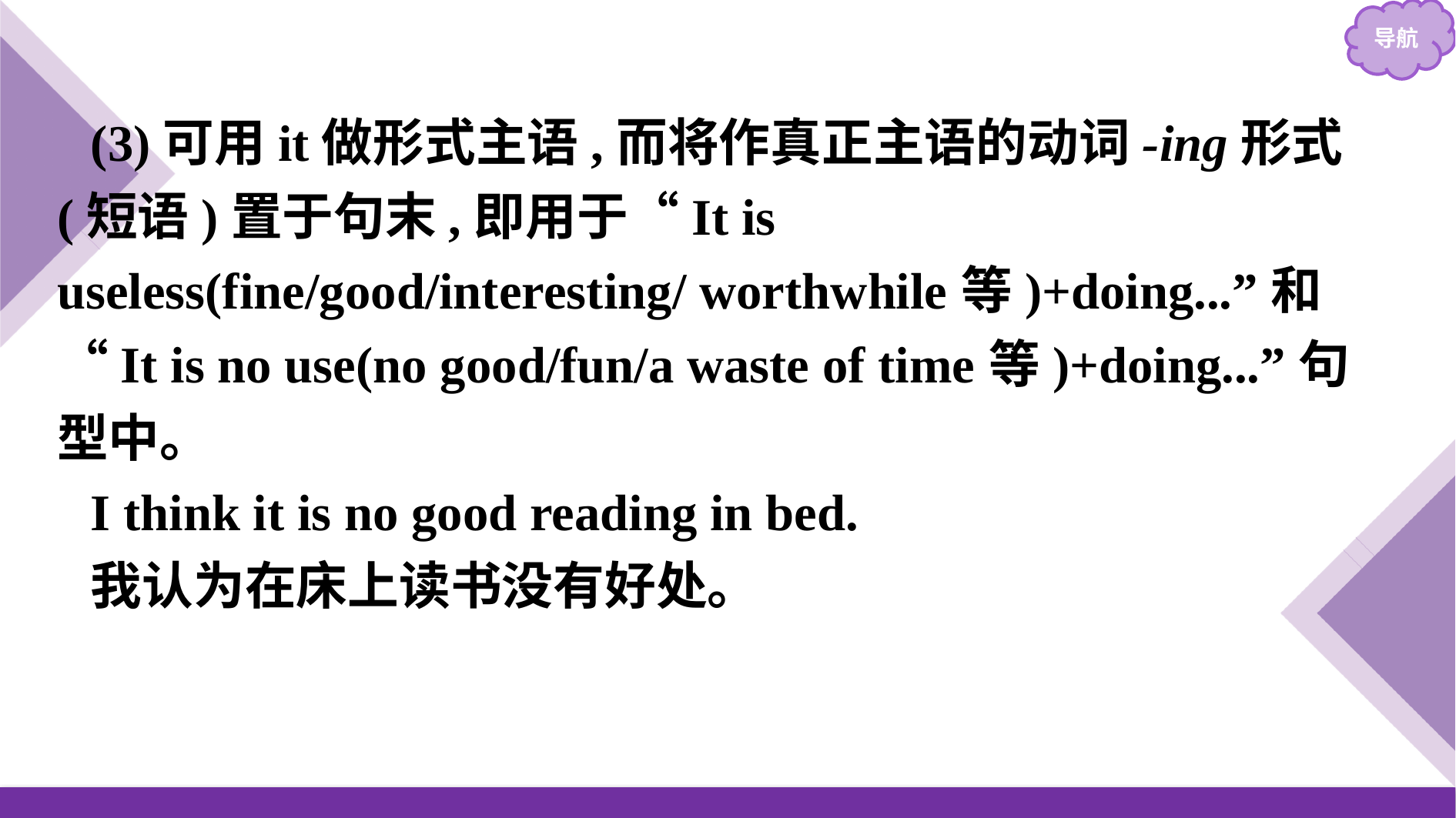

(3)可用it做形式主语,而将作真正主语的动词-ing形式(短语)置于句末,即用于“It is useless(fine/good/interesting/ worthwhile等)+doing...”和“It is no use(no good/fun/a waste of time等)+doing...”句型中。
I think it is no good reading in bed.
我认为在床上读书没有好处。